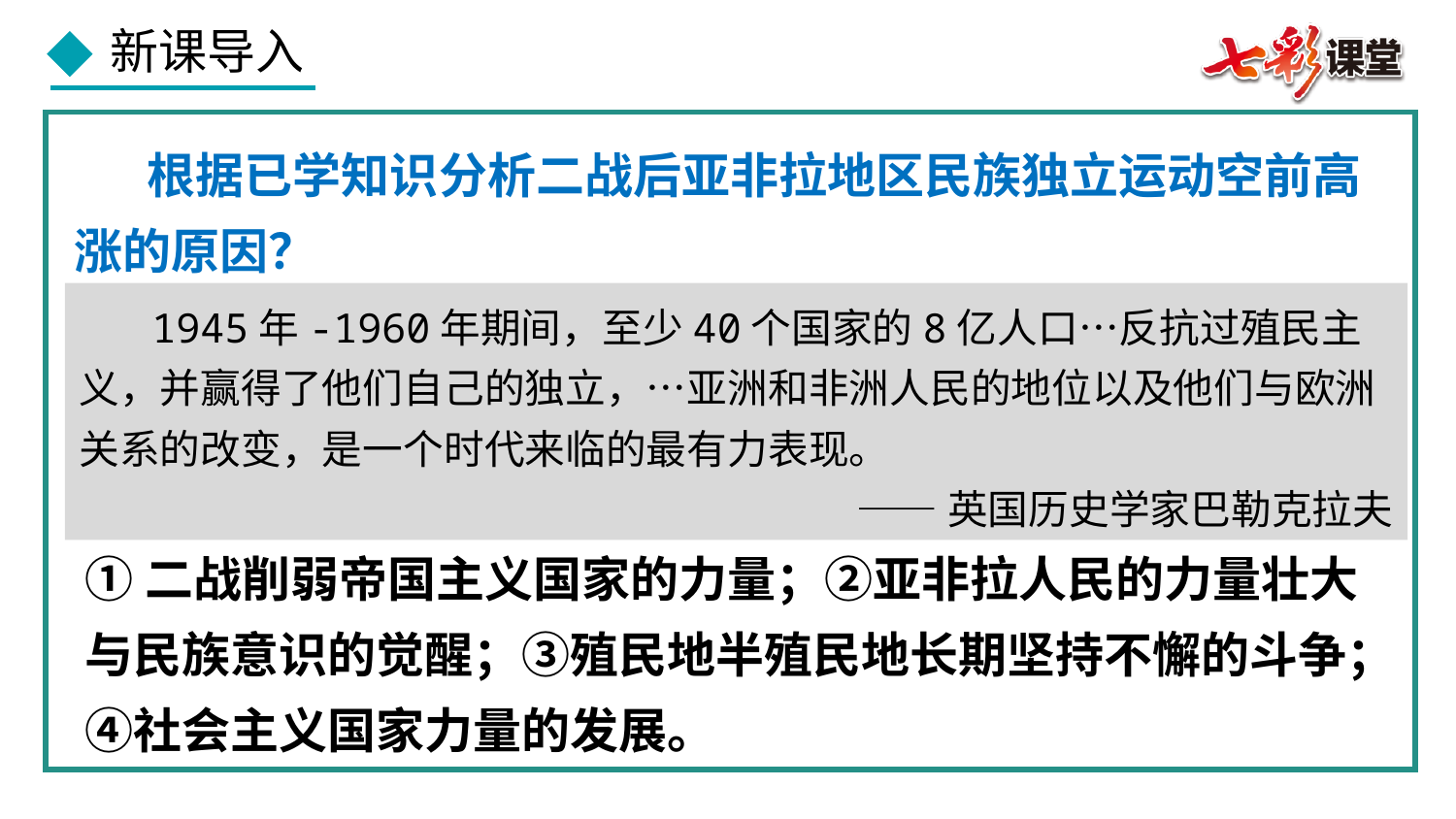

根据已学知识分析二战后亚非拉地区民族独立运动空前高涨的原因？
1945年-1960年期间，至少40个国家的8亿人口…反抗过殖民主义，并赢得了他们自己的独立，…亚洲和非洲人民的地位以及他们与欧洲关系的改变，是一个时代来临的最有力表现。
——英国历史学家巴勒克拉夫
①二战削弱帝国主义国家的力量；②亚非拉人民的力量壮大与民族意识的觉醒；③殖民地半殖民地长期坚持不懈的斗争；④社会主义国家力量的发展。